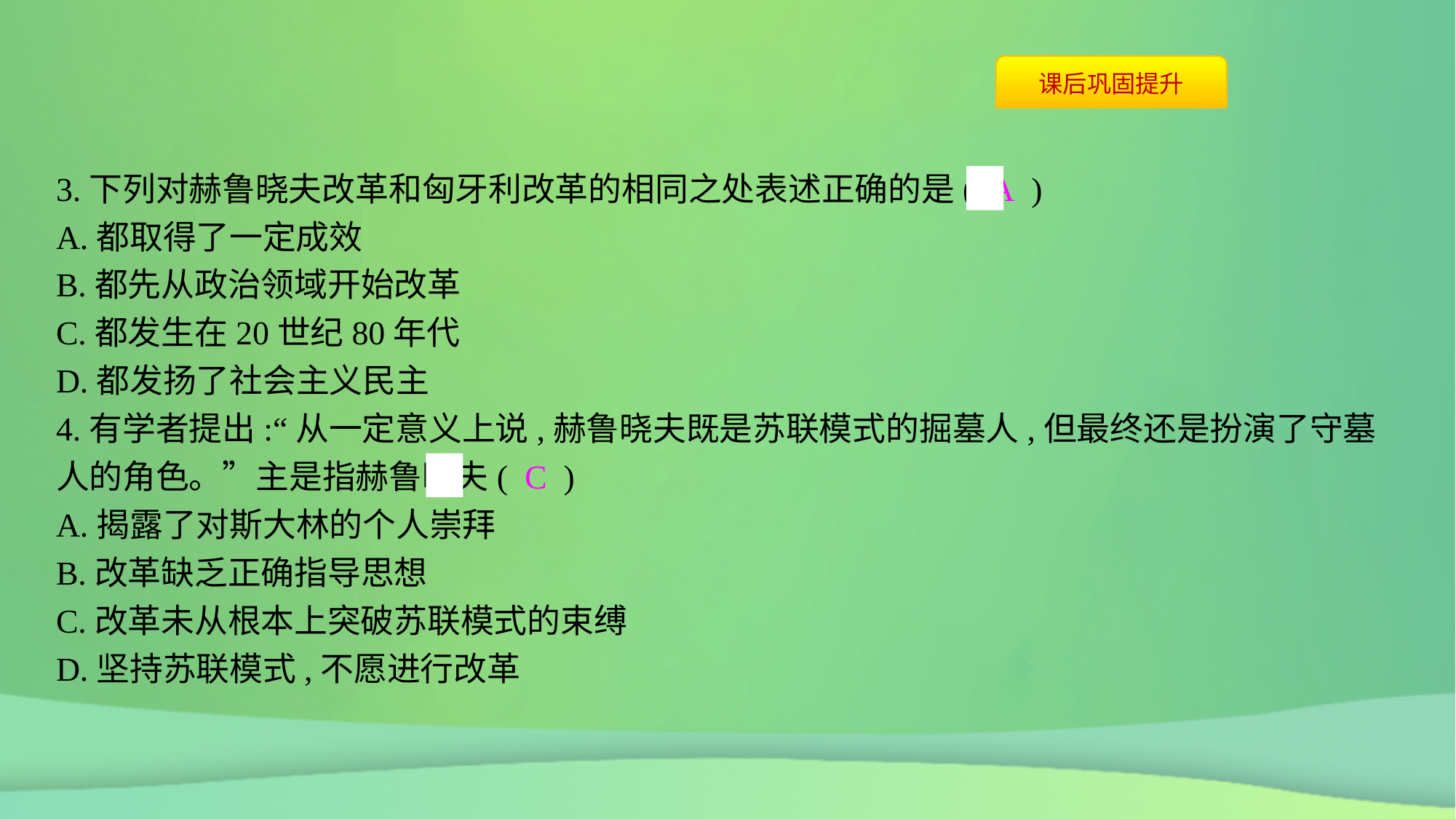

3.下列对赫鲁晓夫改革和匈牙利改革的相同之处表述正确的是(  A  )
A.都取得了一定成效
B.都先从政治领域开始改革
C.都发生在20世纪80年代
D.都发扬了社会主义民主
4.有学者提出:“从一定意义上说,赫鲁晓夫既是苏联模式的掘墓人,但最终还是扮演了守墓人的角色。”主是指赫鲁晓夫(  C  )
A.揭露了对斯大林的个人崇拜
B.改革缺乏正确指导思想
C.改革未从根本上突破苏联模式的束缚
D.坚持苏联模式,不愿进行改革